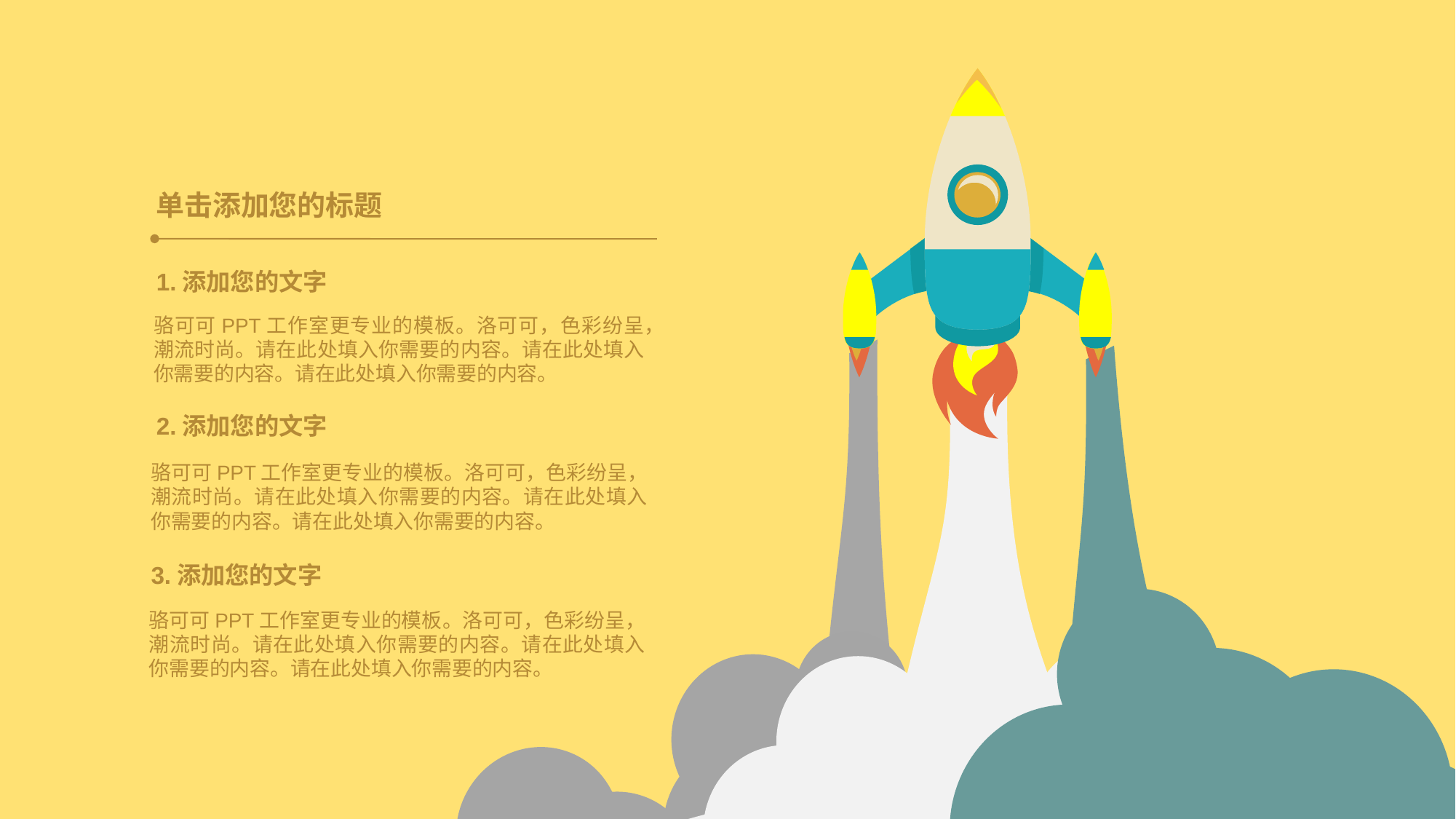

单击添加您的标题
1.添加您的文字
骆可可PPT工作室更专业的模板。洛可可，色彩纷呈，潮流时尚。请在此处填入你需要的内容。请在此处填入你需要的内容。请在此处填入你需要的内容。

2.添加您的文字
骆可可PPT工作室更专业的模板。洛可可，色彩纷呈，潮流时尚。请在此处填入你需要的内容。请在此处填入你需要的内容。请在此处填入你需要的内容。

3.添加您的文字
骆可可PPT工作室更专业的模板。洛可可，色彩纷呈，潮流时尚。请在此处填入你需要的内容。请在此处填入你需要的内容。请在此处填入你需要的内容。